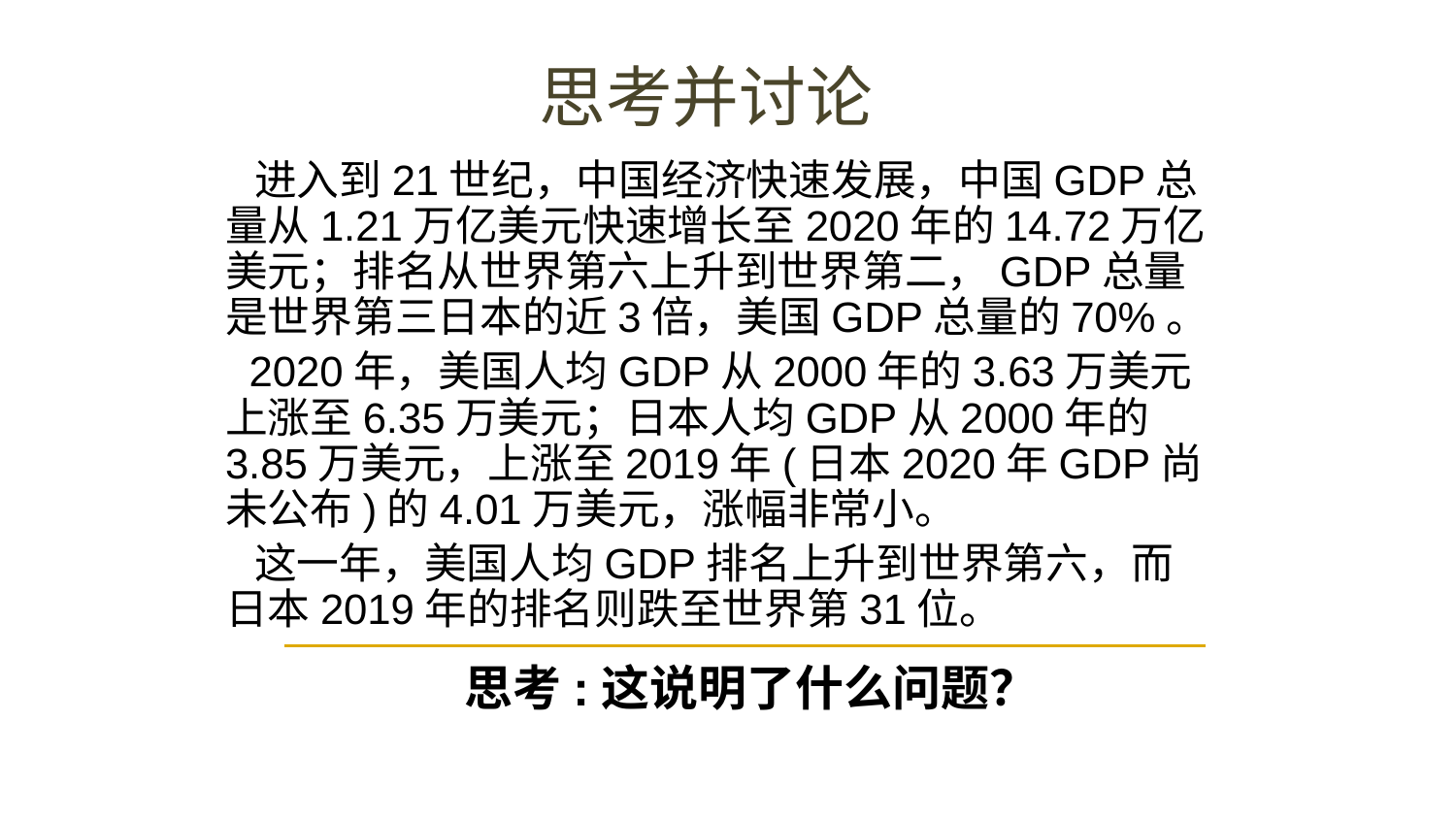

思考并讨论
  进入到21世纪，中国经济快速发展，中国GDP总量从1.21万亿美元快速增长至2020年的14.72万亿美元；排名从世界第六上升到世界第二，GDP总量是世界第三日本的近3倍，美国GDP总量的70%。
  2020年，美国人均GDP从2000年的3.63万美元上涨至6.35万美元；日本人均GDP从2000年的3.85万美元，上涨至2019年(日本2020年GDP尚未公布)的4.01万美元，涨幅非常小。
  这一年，美国人均GDP排名上升到世界第六，而日本2019年的排名则跌至世界第31位。
思考:这说明了什么问题？